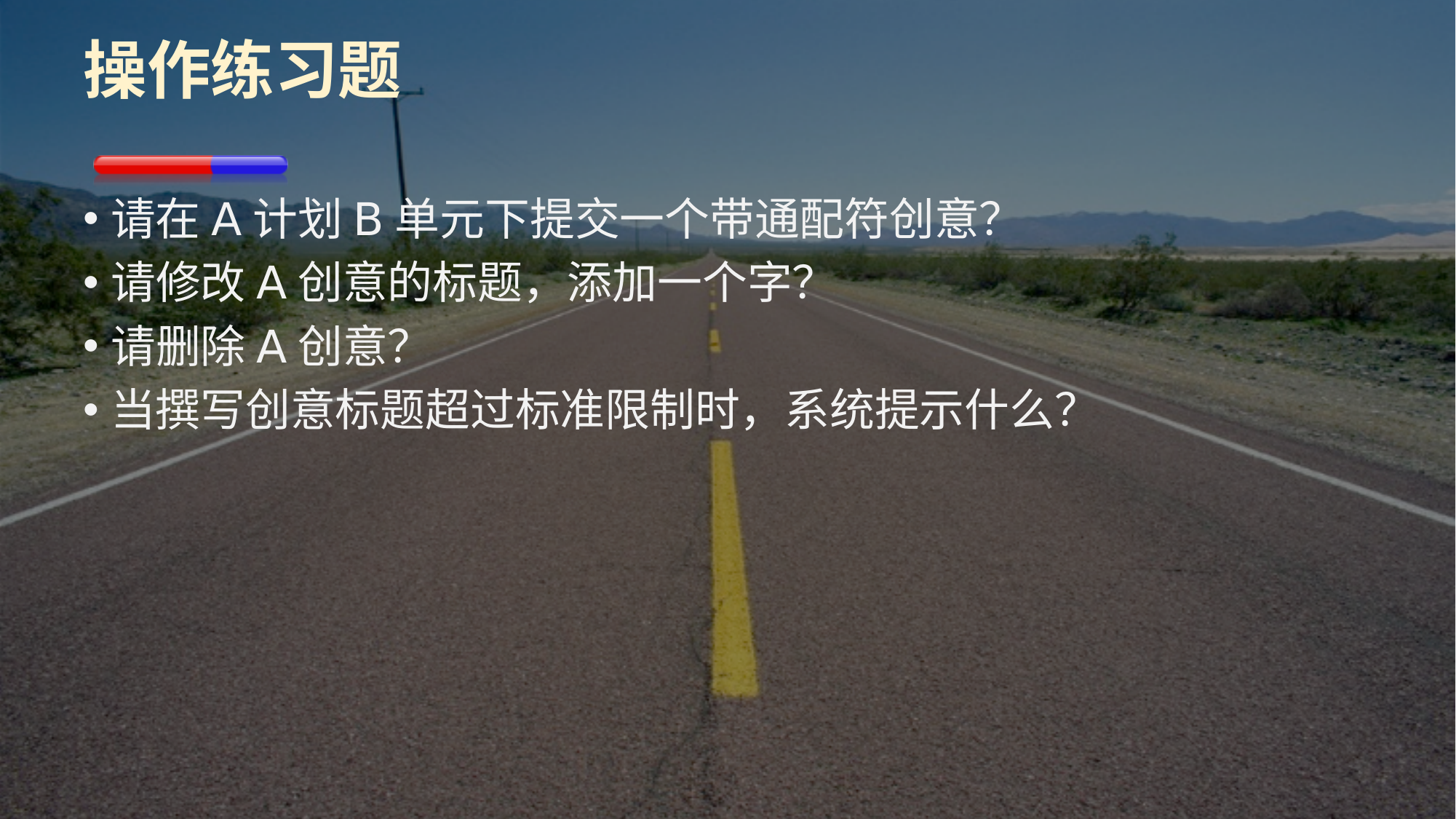

# 操作练习题
请在A计划B单元下提交一个带通配符创意？
请修改A创意的标题，添加一个字？
请删除A创意？
当撰写创意标题超过标准限制时，系统提示什么？